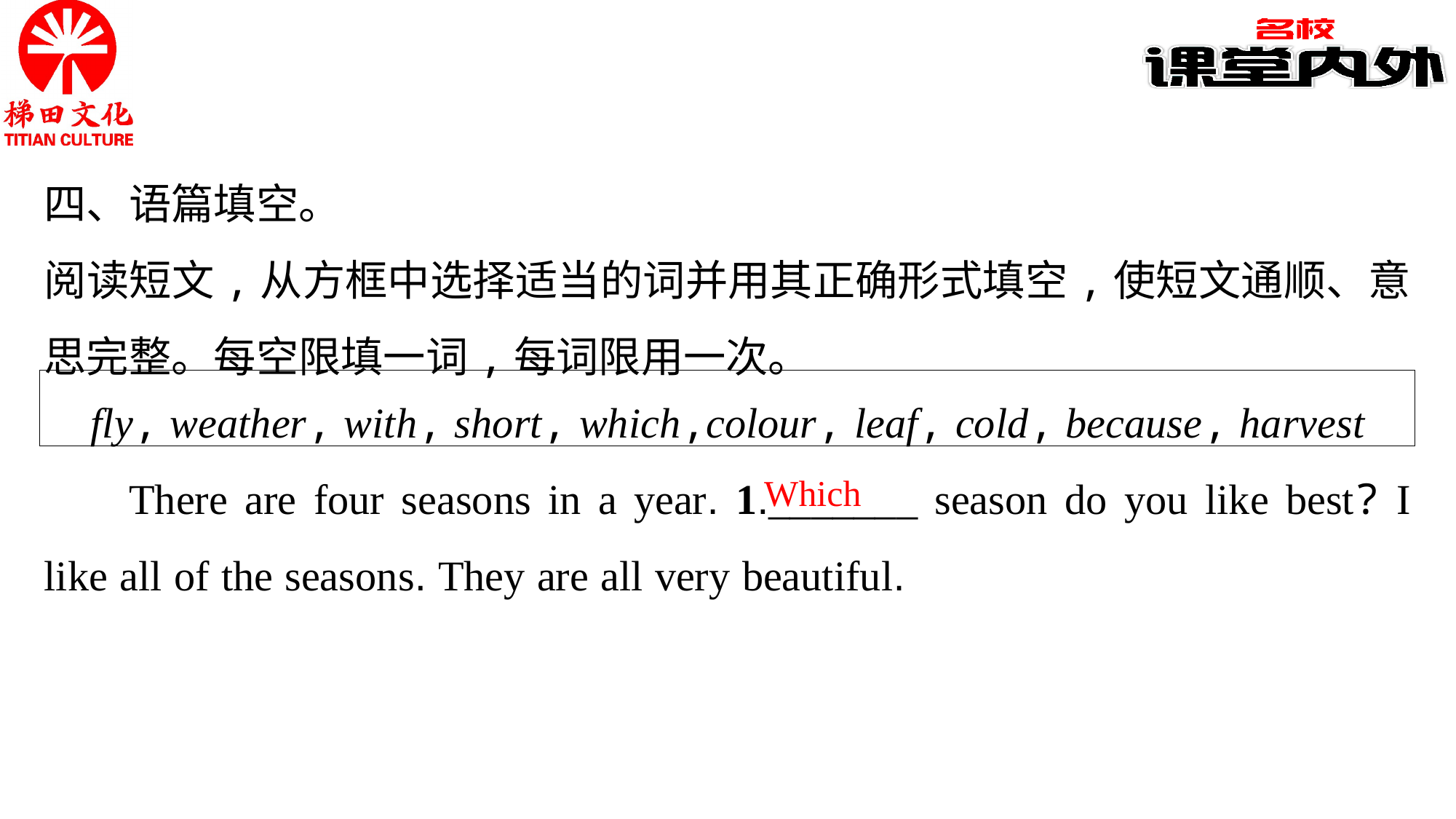

四、语篇填空。
阅读短文,从方框中选择适当的词并用其正确形式填空,使短文通顺、意思完整。每空限填一词,每词限用一次。
fly, weather, with, short, which,colour, leaf, cold, because, harvest
There are four seasons in a year. 1._______ season do you like best? I like all of the seasons. They are all very beautiful.
Which